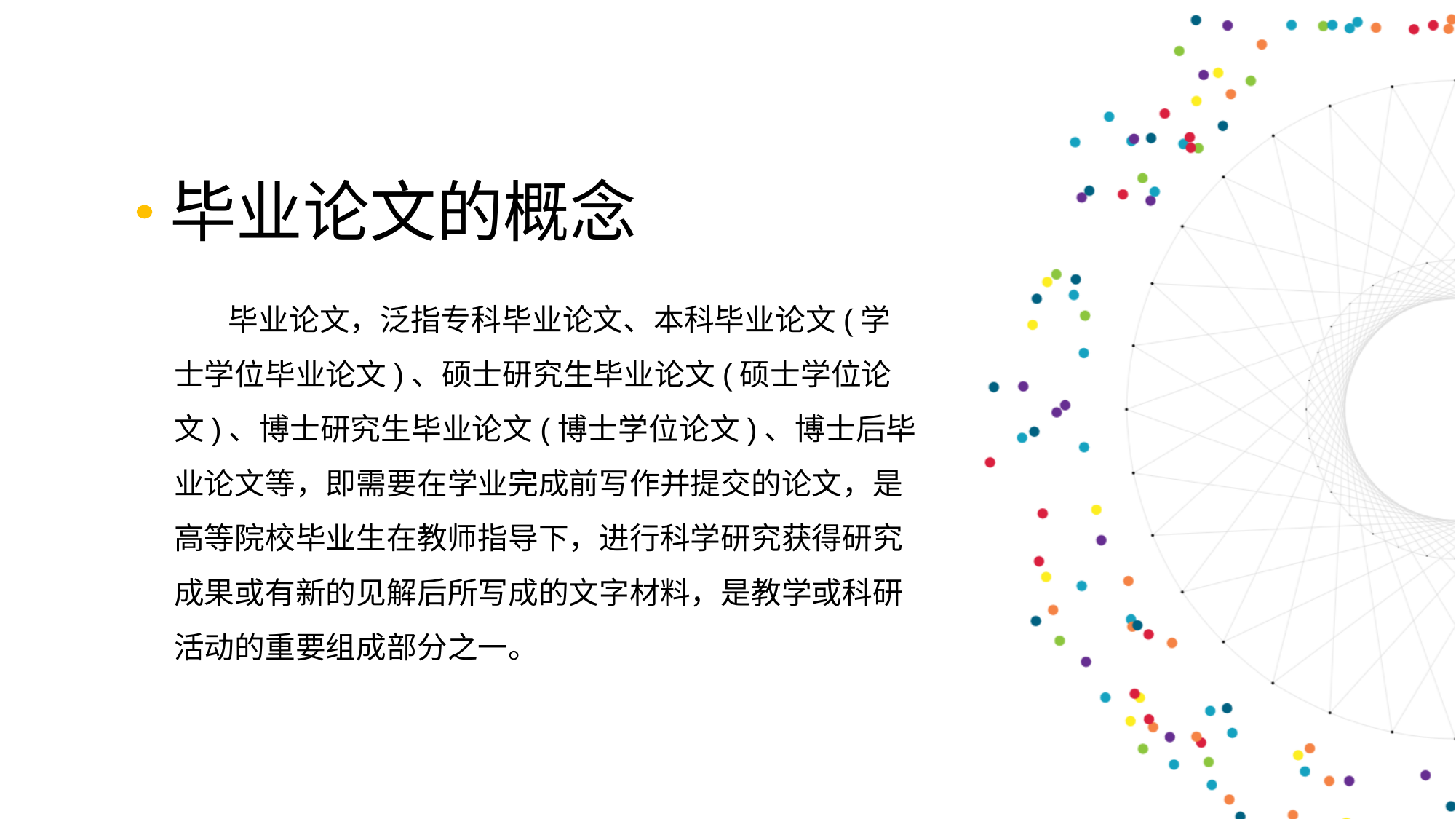

毕业论文的概念

       毕业论文，泛指专科毕业论文、本科毕业论文(学士学位毕业论文)、硕士研究生毕业论文(硕士学位论文)、博士研究生毕业论文(博士学位论文)、博士后毕业论文等，即需要在学业完成前写作并提交的论文，是高等院校毕业生在教师指导下，进行科学研究获得研究成果或有新的见解后所写成的文字材料，是教学或科研活动的重要组成部分之一。